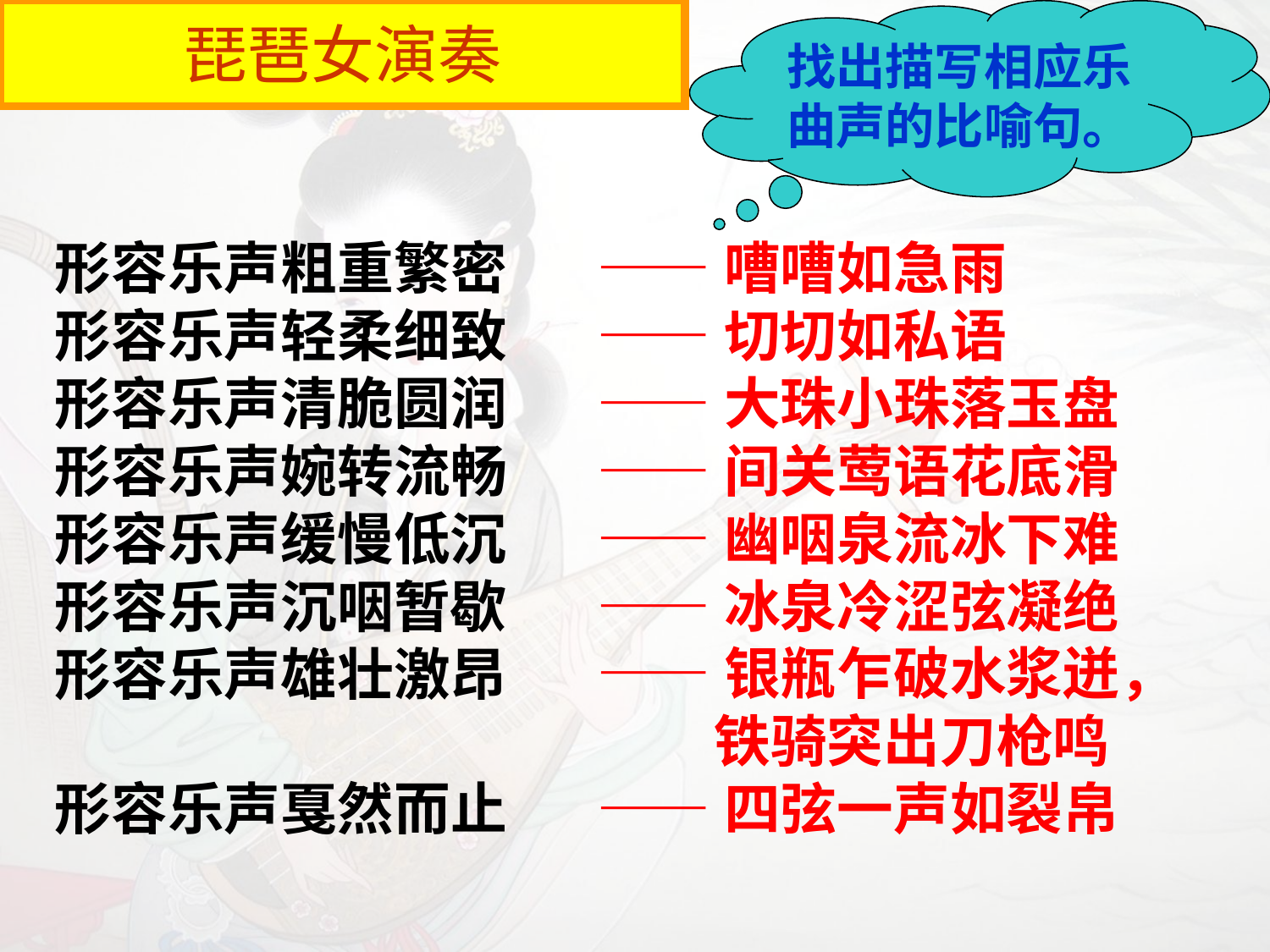

琵琶女演奏
找出描写相应乐曲声的比喻句。

形容乐声粗重繁密
形容乐声轻柔细致
形容乐声清脆圆润
形容乐声婉转流畅
形容乐声缓慢低沉
形容乐声沉咽暂歇
形容乐声雄壮激昂

形容乐声戛然而止
——嘈嘈如急雨
——切切如私语
——大珠小珠落玉盘
——间关莺语花底滑
——幽咽泉流冰下难
——冰泉冷涩弦凝绝
——银瓶乍破水浆迸，
        铁骑突出刀枪鸣
——四弦一声如裂帛